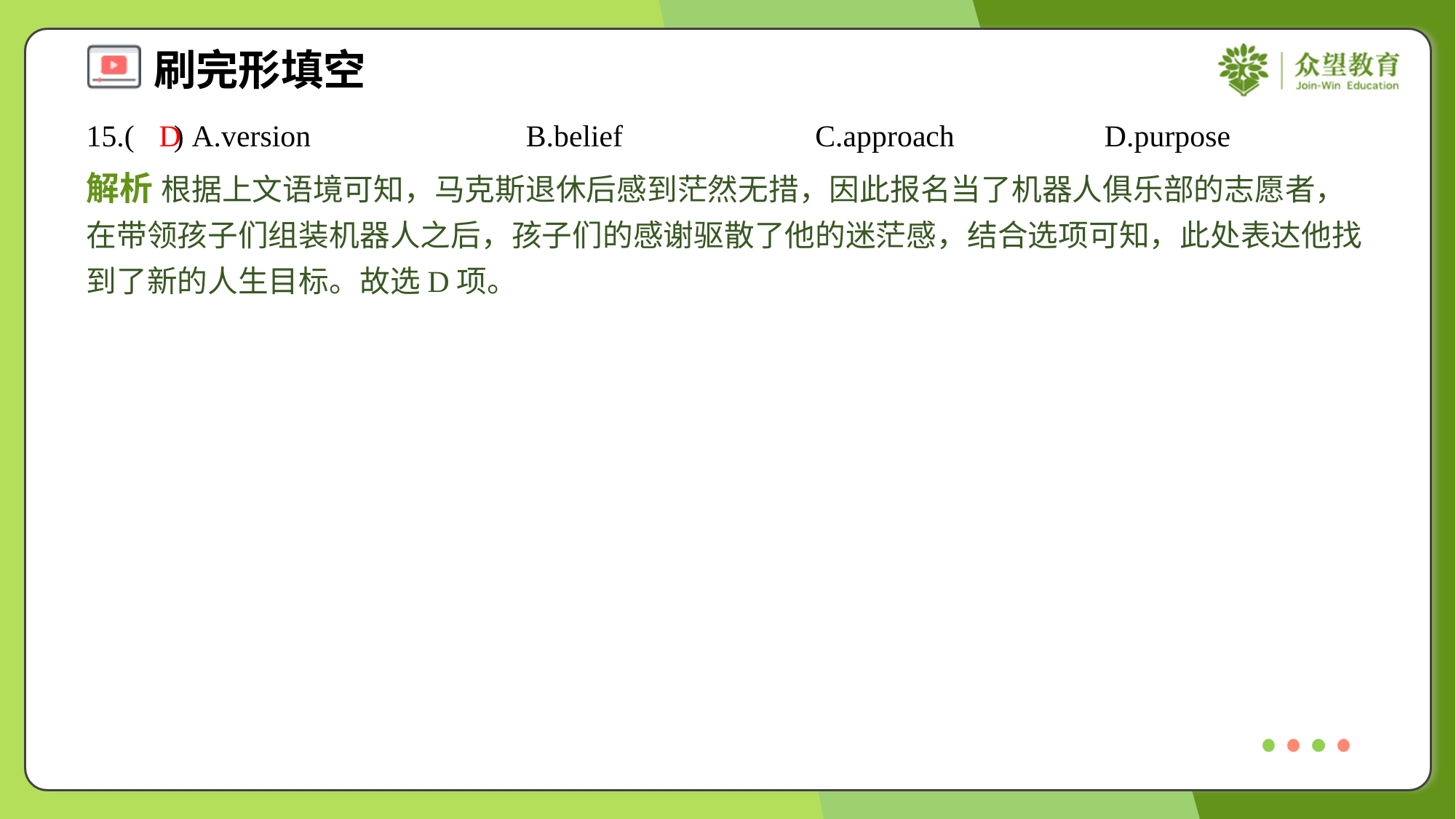

15.(     ) A.version	B.belief	C.approach	D.purpose
D
解析 根据上文语境可知，马克斯退休后感到茫然无措，因此报名当了机器人俱乐部的志愿者，在带领孩子们组装机器人之后，孩子们的感谢驱散了他的迷茫感，结合选项可知，此处表达他找到了新的人生目标。故选D项。